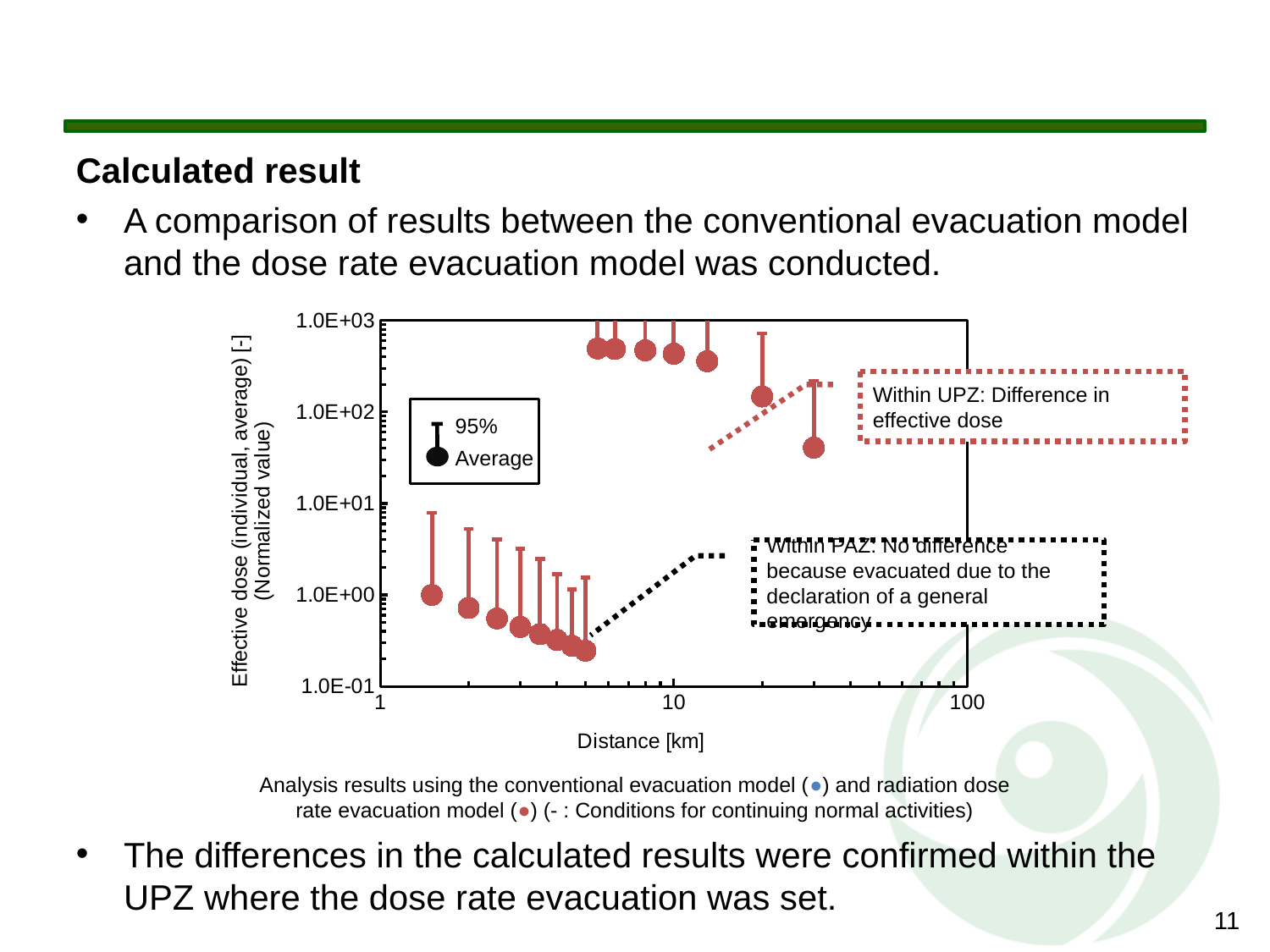

Calculated result
A comparison of results between the conventional evacuation model and the dose rate evacuation model was conducted.

The differences in the calculated results were confirmed within the UPZ where the dose rate evacuation was set.

### Chart

| Category | 感度3(6) | 感度5(7) | 感度6(9) |
|---|---|---|---|
Within UPZ: Difference in effective dose
95%

Average

Within PAZ: No difference because evacuated due to the declaration of a general emergency
Analysis results using the conventional evacuation model (●) and radiation dose rate evacuation model (●) (- : Conditions for continuing normal activities)